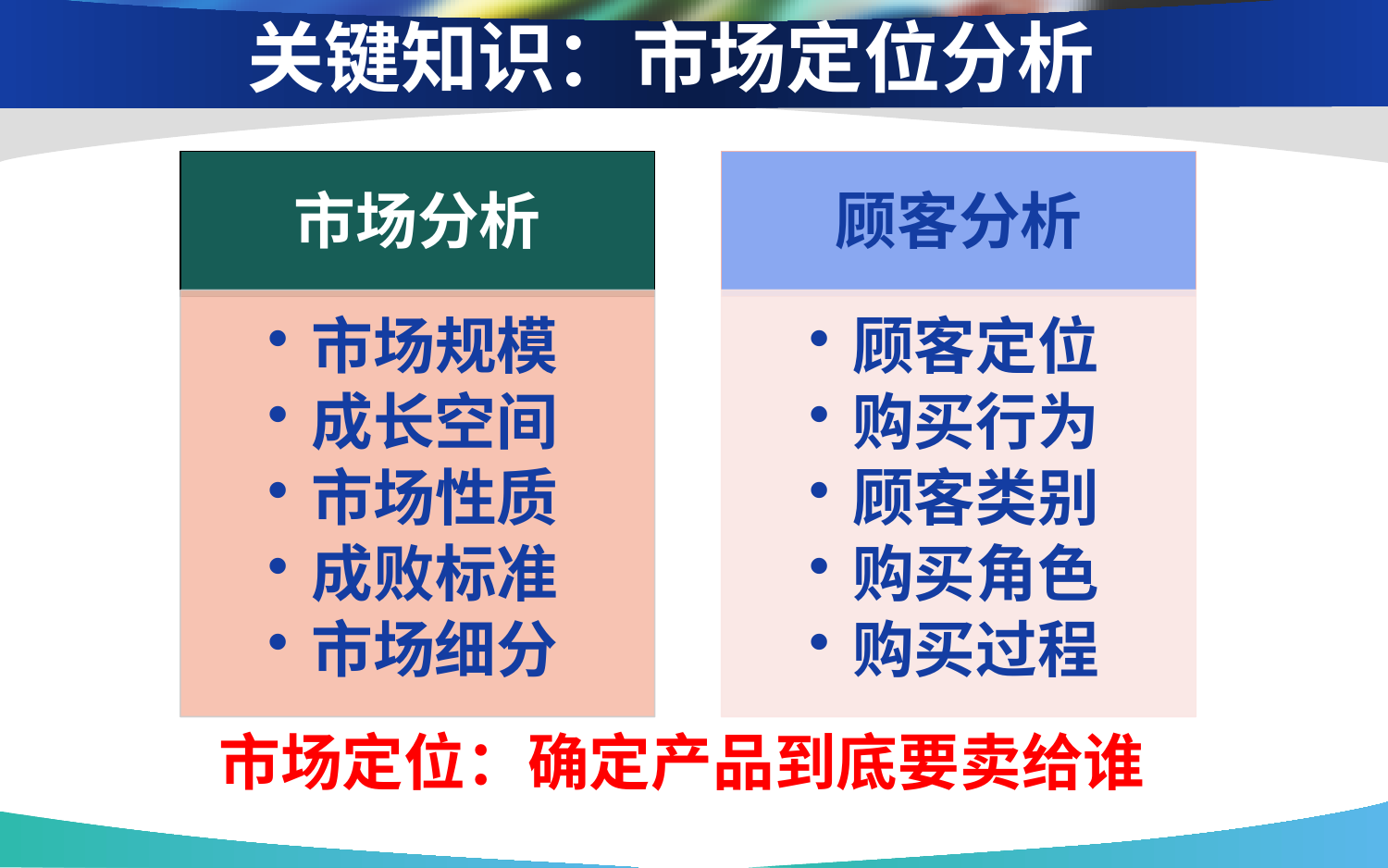

# 关键知识：市场定位分析
市场分析
市场规模
成长空间
市场性质
成败标准
市场细分
顾客分析
顾客定位
购买行为
顾客类别
购买角色
购买过程
市场定位：确定产品到底要卖给谁